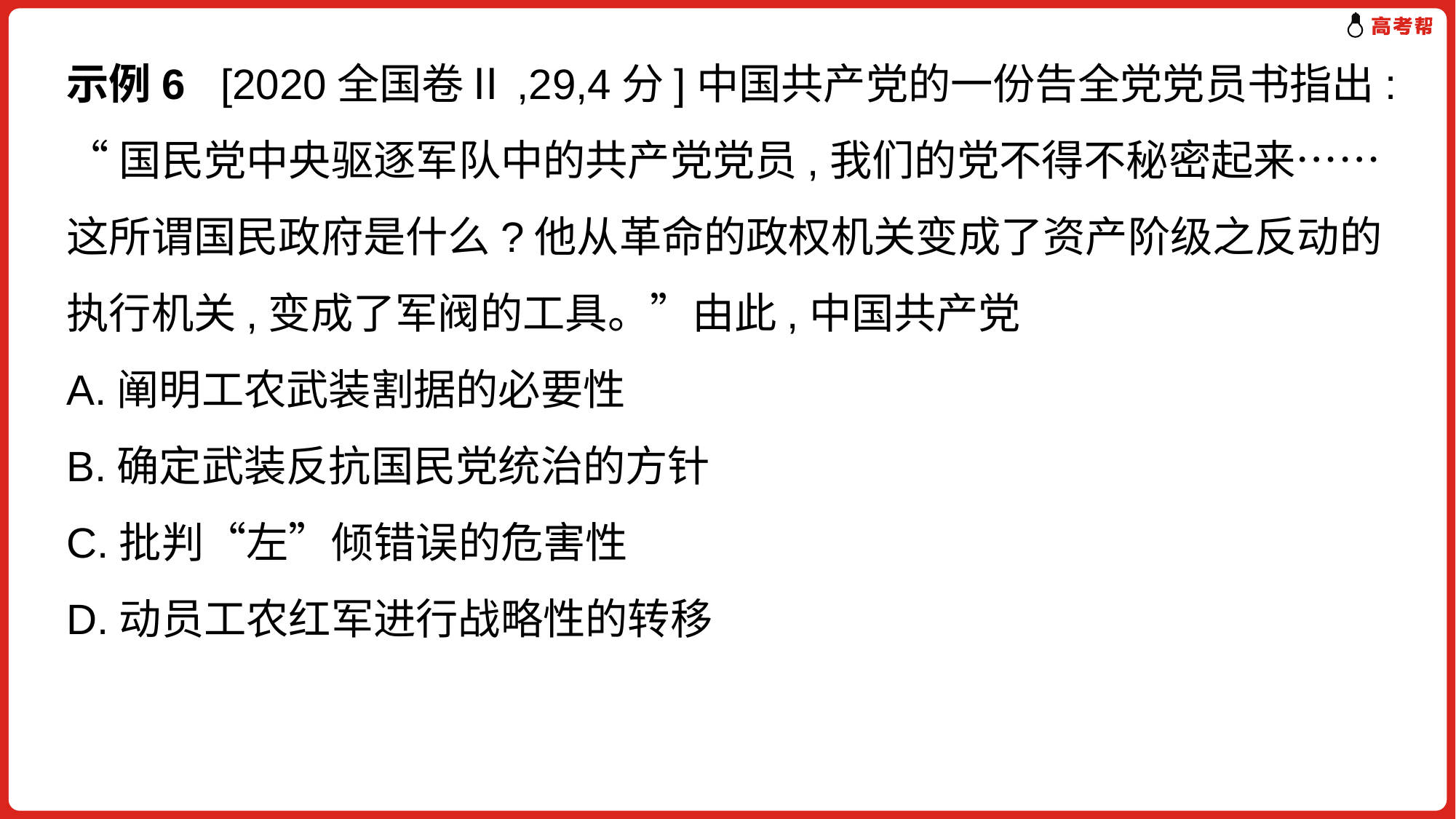

示例6   [2020全国卷Ⅱ,29,4分]中国共产党的一份告全党党员书指出:
“国民党中央驱逐军队中的共产党党员,我们的党不得不秘密起来……这所谓国民政府是什么?他从革命的政权机关变成了资产阶级之反动的执行机关,变成了军阀的工具。”由此,中国共产党
A.阐明工农武装割据的必要性
B.确定武装反抗国民党统治的方针
C.批判“左”倾错误的危害性
D.动员工农红军进行战略性的转移